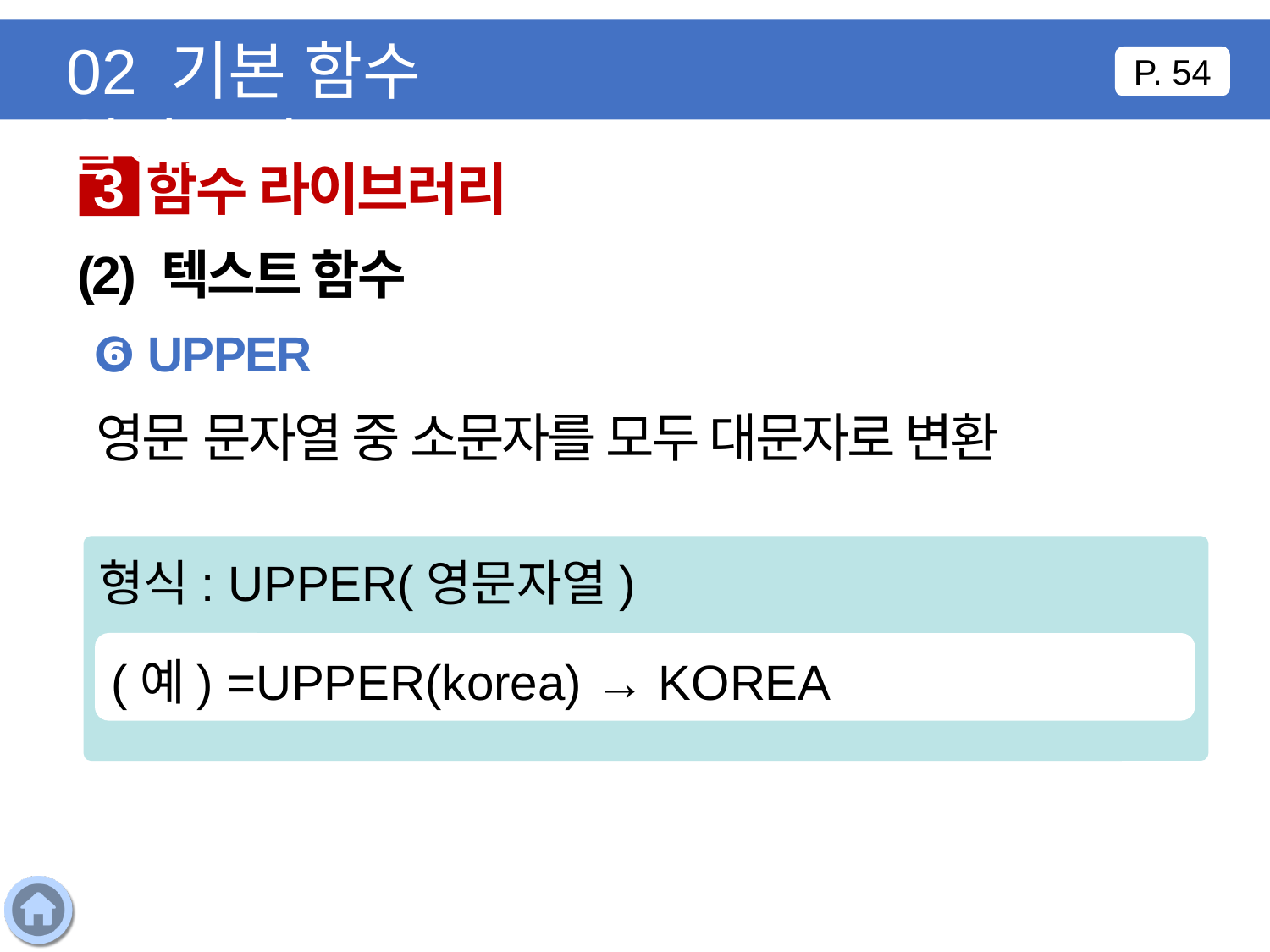

02 기본 함수 알아보기
P. 54
함수 라이브러리
3
(2) 텍스트 함수
❻ UPPER
영문 문자열 중 소문자를 모두 대문자로 변환
형식: UPPER(영문자열)
(예) =UPPER(korea) → KOREA